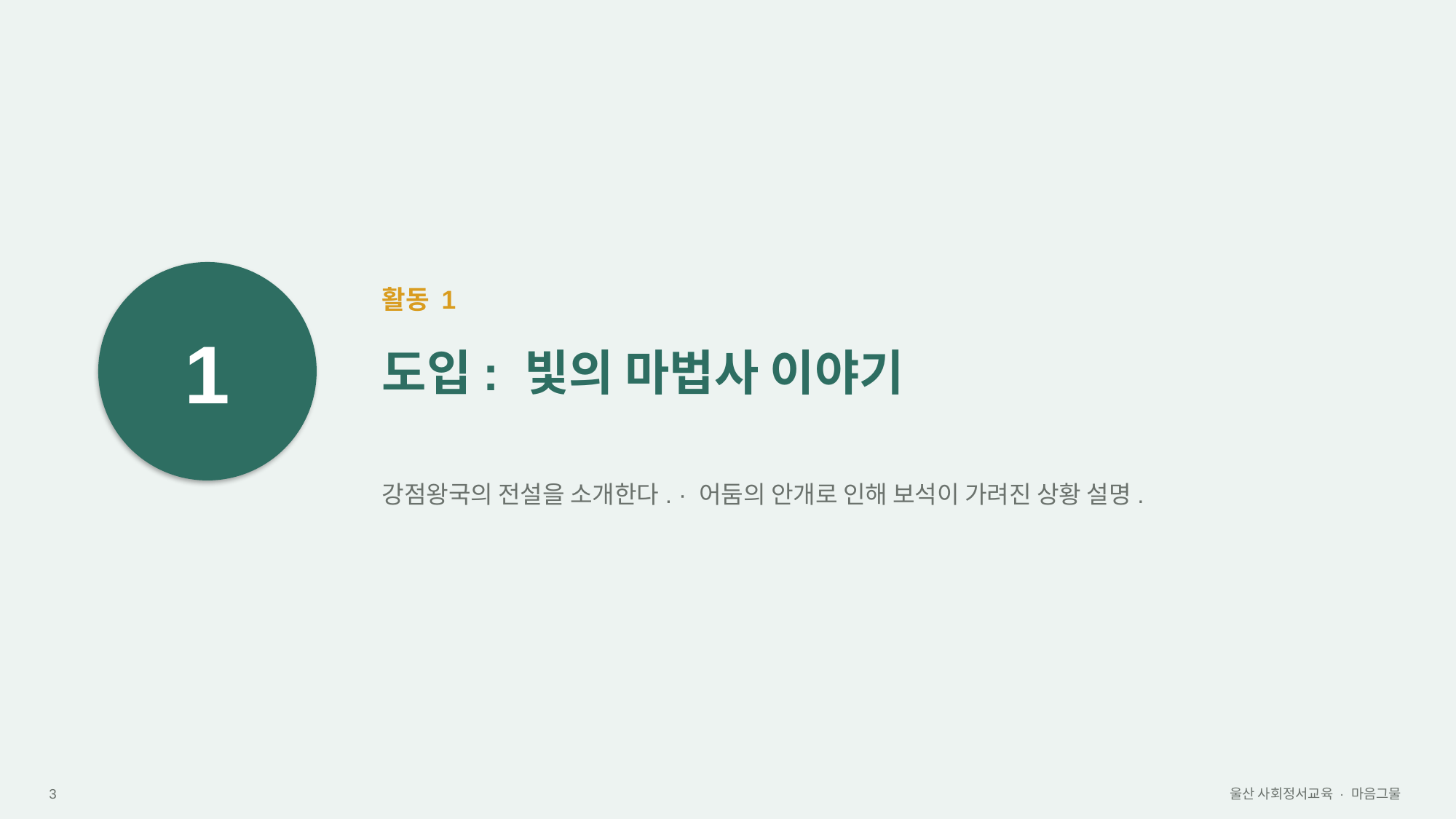

1
활동 1
도입: 빛의 마법사 이야기
강점왕국의 전설을 소개한다. · 어둠의 안개로 인해 보석이 가려진 상황 설명.
3
울산 사회정서교육 · 마음그물